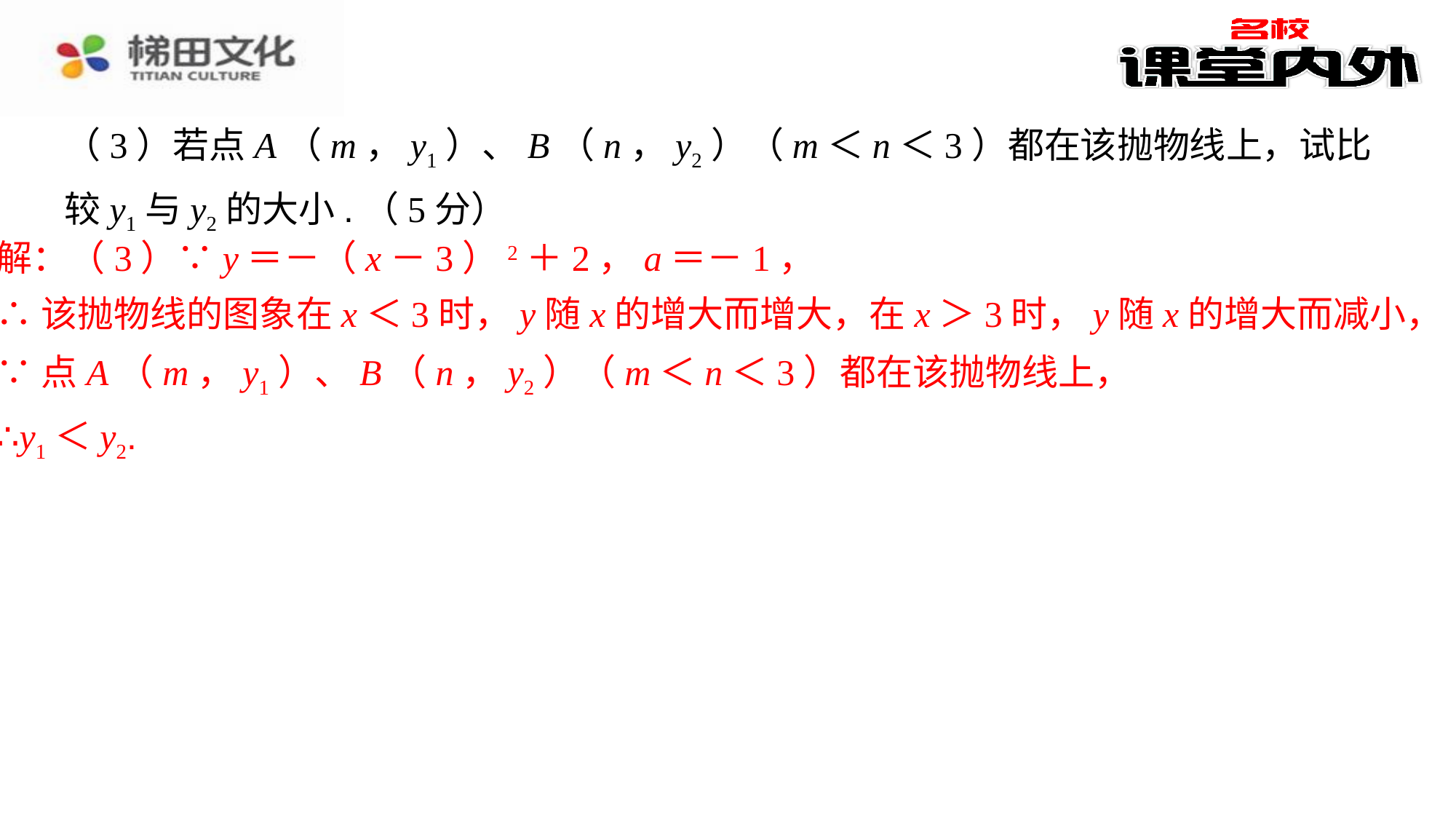

（3）若点A（m，y1）、B（n，y2）（m＜n＜3）都在该抛物线上，试比较y1与y2的大小.（5分）
解：（3）∵y＝－（x－3）2＋2，a＝－1，
∴该抛物线的图象在x＜3时，y随x的增大而增大，在x＞3时，y随x的增大而减小，
∵点A（m，y1）、B（n，y2）（m＜n＜3）都在该抛物线上，
∴y1＜y2.